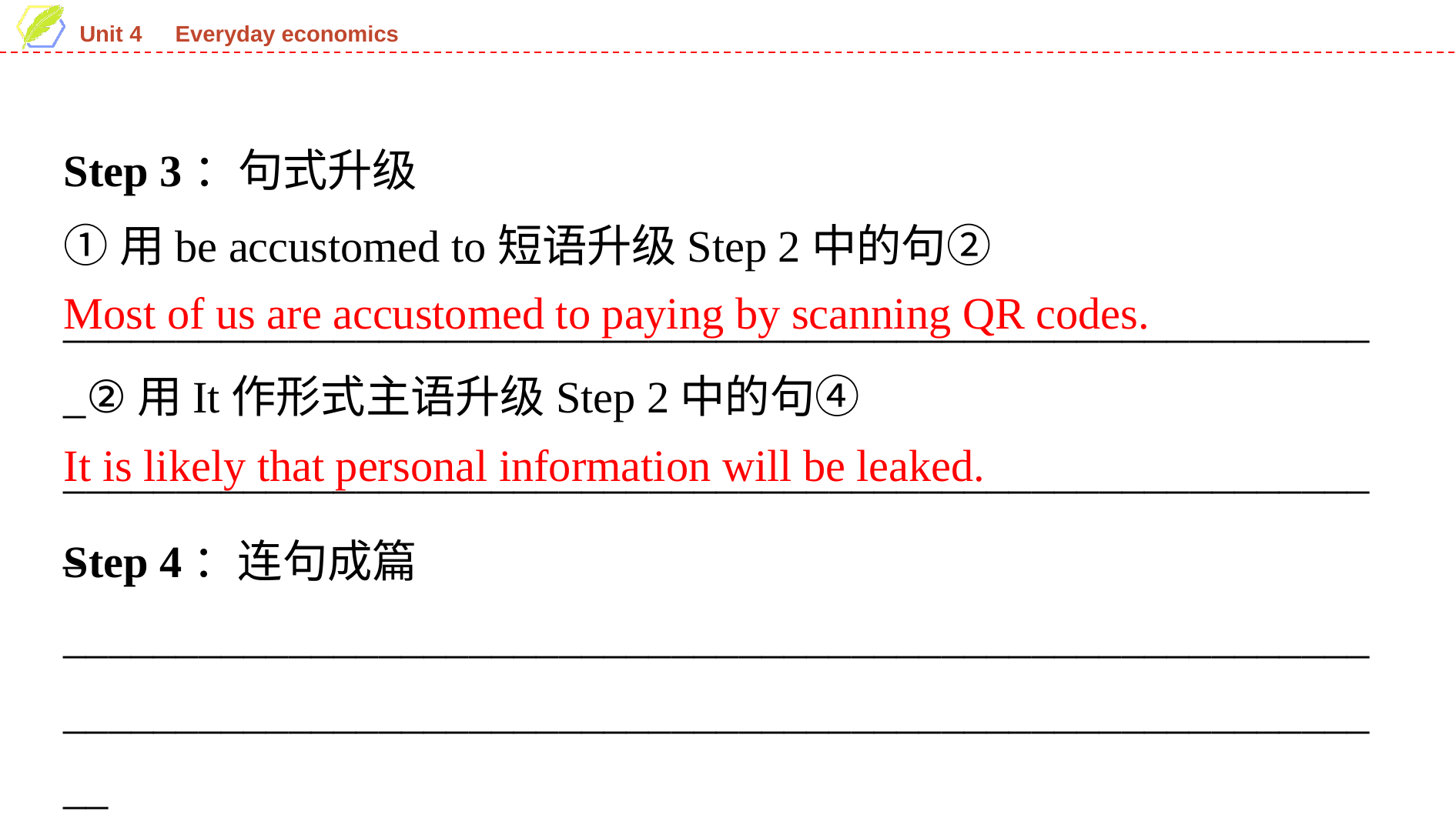

Step 3：句式升级
①用be accustomed to短语升级Step 2中的句②
___________________________________________________________②用It作形式主语升级Step 2中的句④
___________________________________________________________
Most of us are accustomed to paying by scanning QR codes.
It is likely that personal information will be leaked.
Step 4：连句成篇
______________________________________________________________________________________________________________________